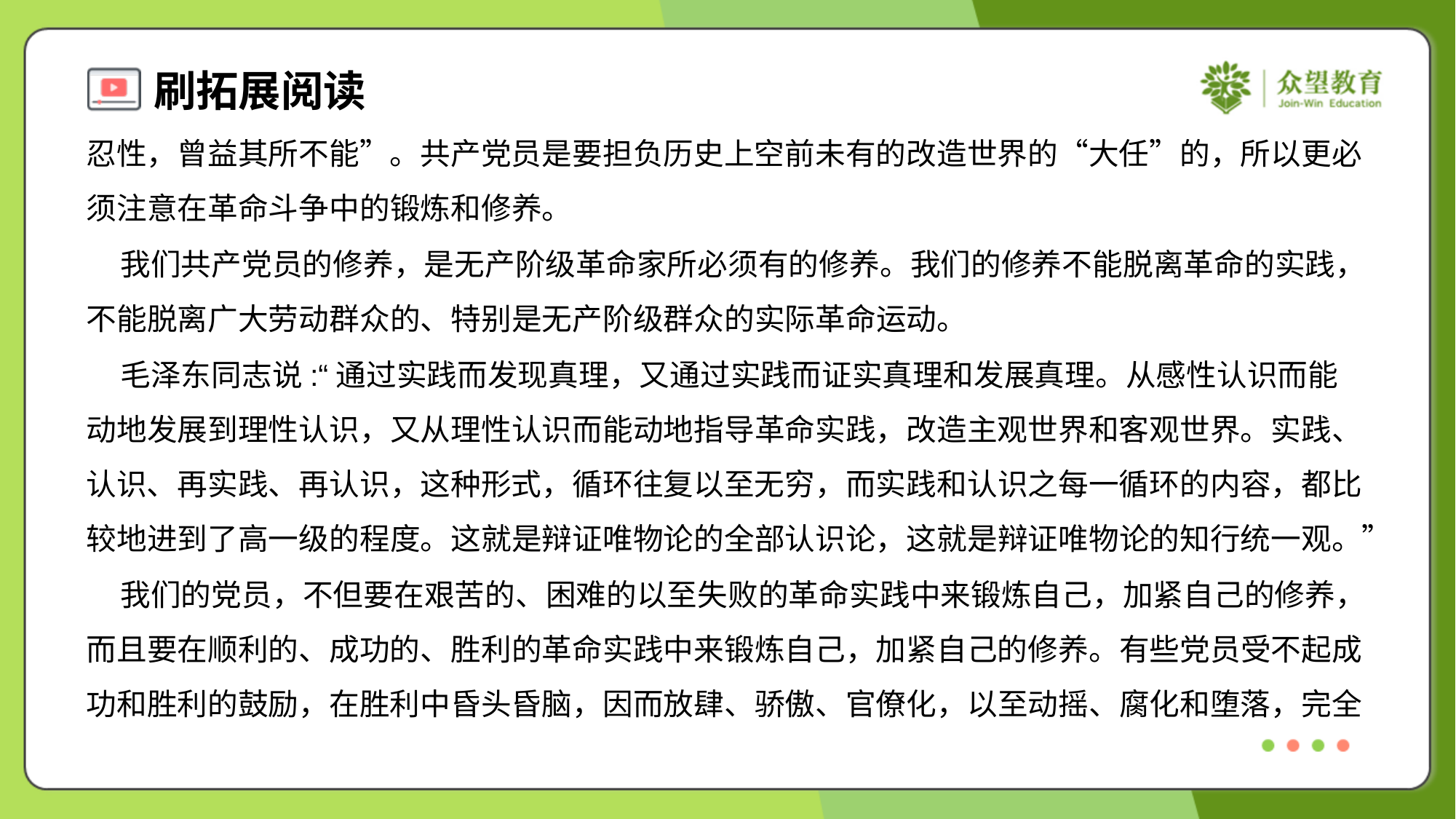

忍性，曾益其所不能”。共产党员是要担负历史上空前未有的改造世界的“大任”的，所以更必
须注意在革命斗争中的锻炼和修养。
    我们共产党员的修养，是无产阶级革命家所必须有的修养。我们的修养不能脱离革命的实践，
不能脱离广大劳动群众的、特别是无产阶级群众的实际革命运动。
    毛泽东同志说:“通过实践而发现真理，又通过实践而证实真理和发展真理。从感性认识而能
动地发展到理性认识，又从理性认识而能动地指导革命实践，改造主观世界和客观世界。实践、
认识、再实践、再认识，这种形式，循环往复以至无穷，而实践和认识之每一循环的内容，都比
较地进到了高一级的程度。这就是辩证唯物论的全部认识论，这就是辩证唯物论的知行统一观。”
    我们的党员，不但要在艰苦的、困难的以至失败的革命实践中来锻炼自己，加紧自己的修养，
而且要在顺利的、成功的、胜利的革命实践中来锻炼自己，加紧自己的修养。有些党员受不起成
功和胜利的鼓励，在胜利中昏头昏脑，因而放肆、骄傲、官僚化，以至动摇、腐化和堕落，完全